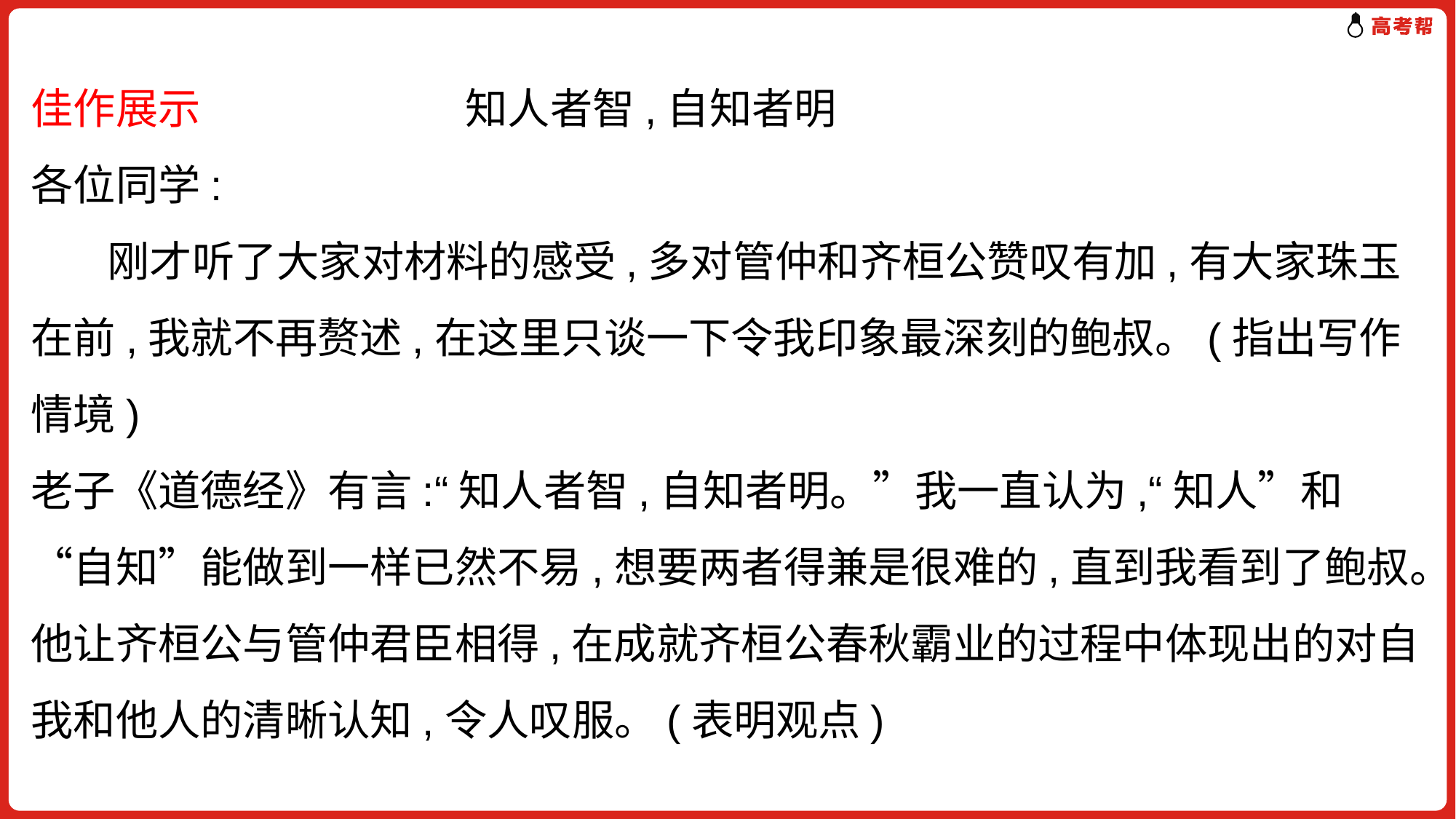

佳作展示                            知人者智,自知者明
各位同学:
       刚才听了大家对材料的感受,多对管仲和齐桓公赞叹有加,有大家珠玉在前,我就不再赘述,在这里只谈一下令我印象最深刻的鲍叔。(指出写作情境)
老子《道德经》有言:“知人者智,自知者明。”我一直认为,“知人”和“自知”能做到一样已然不易,想要两者得兼是很难的,直到我看到了鲍叔。他让齐桓公与管仲君臣相得,在成就齐桓公春秋霸业的过程中体现出的对自我和他人的清晰认知,令人叹服。(表明观点)